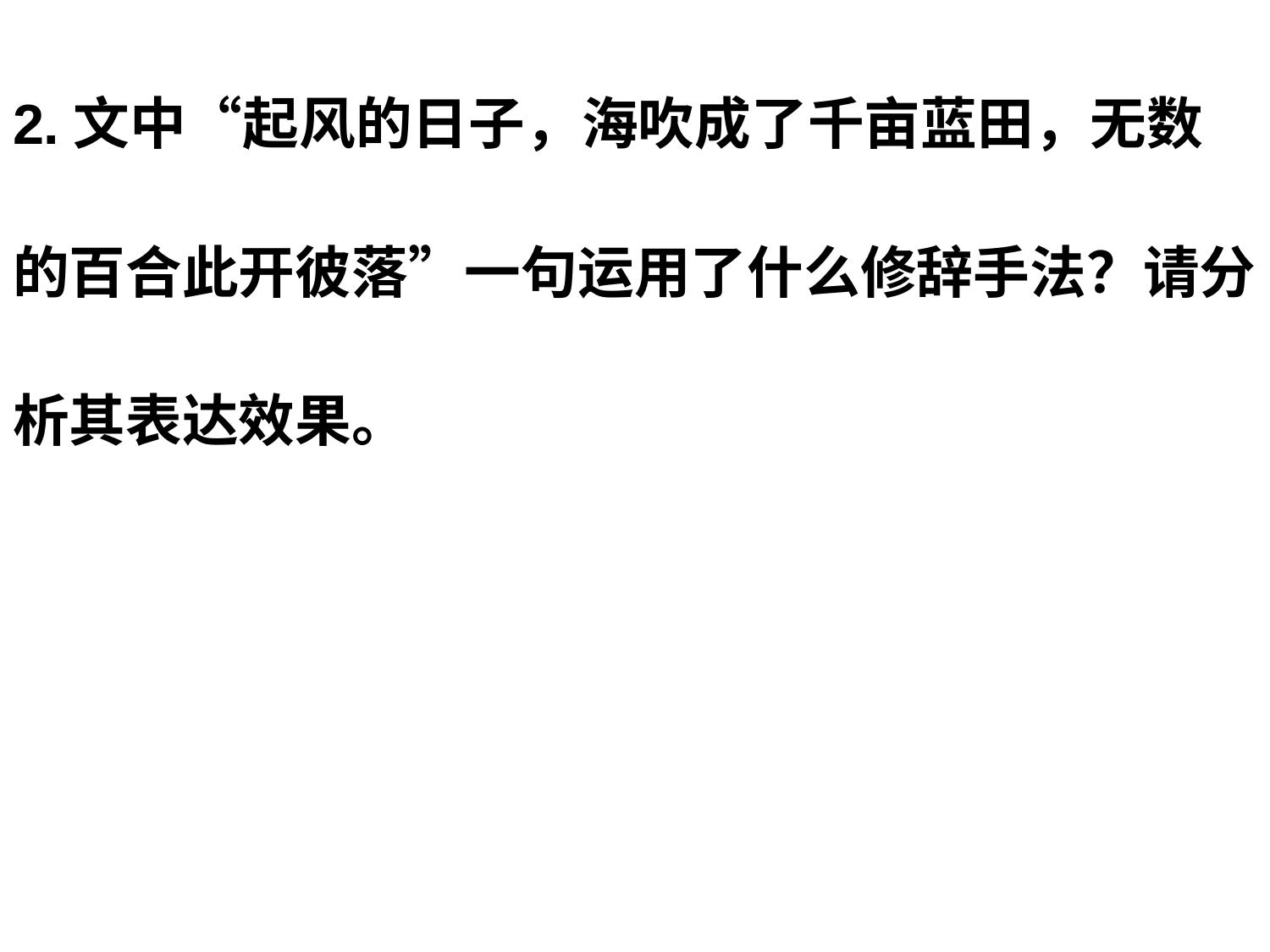

2.文中“起风的日子，海吹成了千亩蓝田，无数的百合此开彼落”一句运用了什么修辞手法？请分析其表达效果。